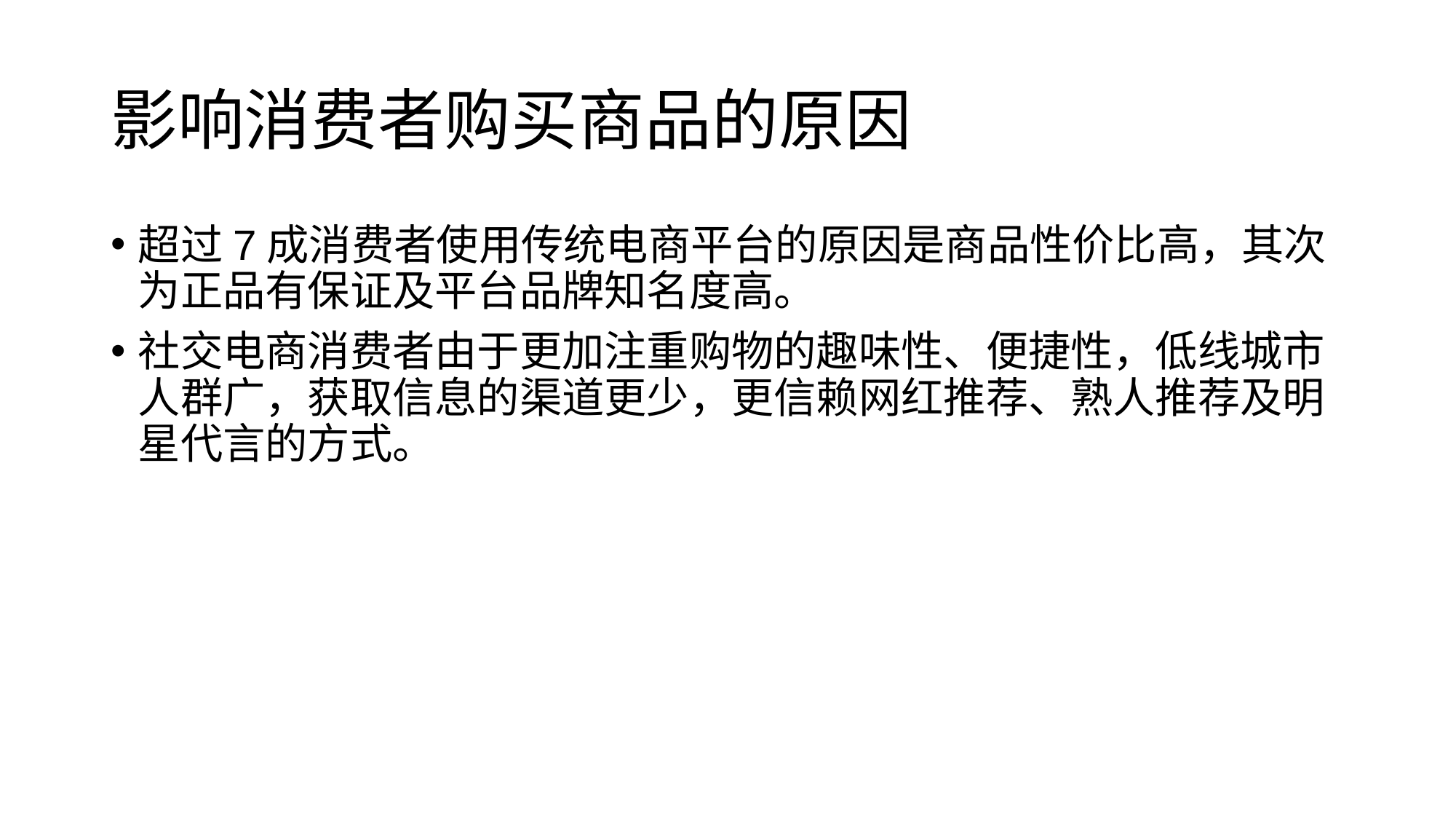

# 影响消费者购买商品的原因
超过7成消费者使用传统电商平台的原因是商品性价比高，其次为正品有保证及平台品牌知名度高。
社交电商消费者由于更加注重购物的趣味性、便捷性，低线城市人群广，获取信息的渠道更少，更信赖网红推荐、熟人推荐及明星代言的方式。